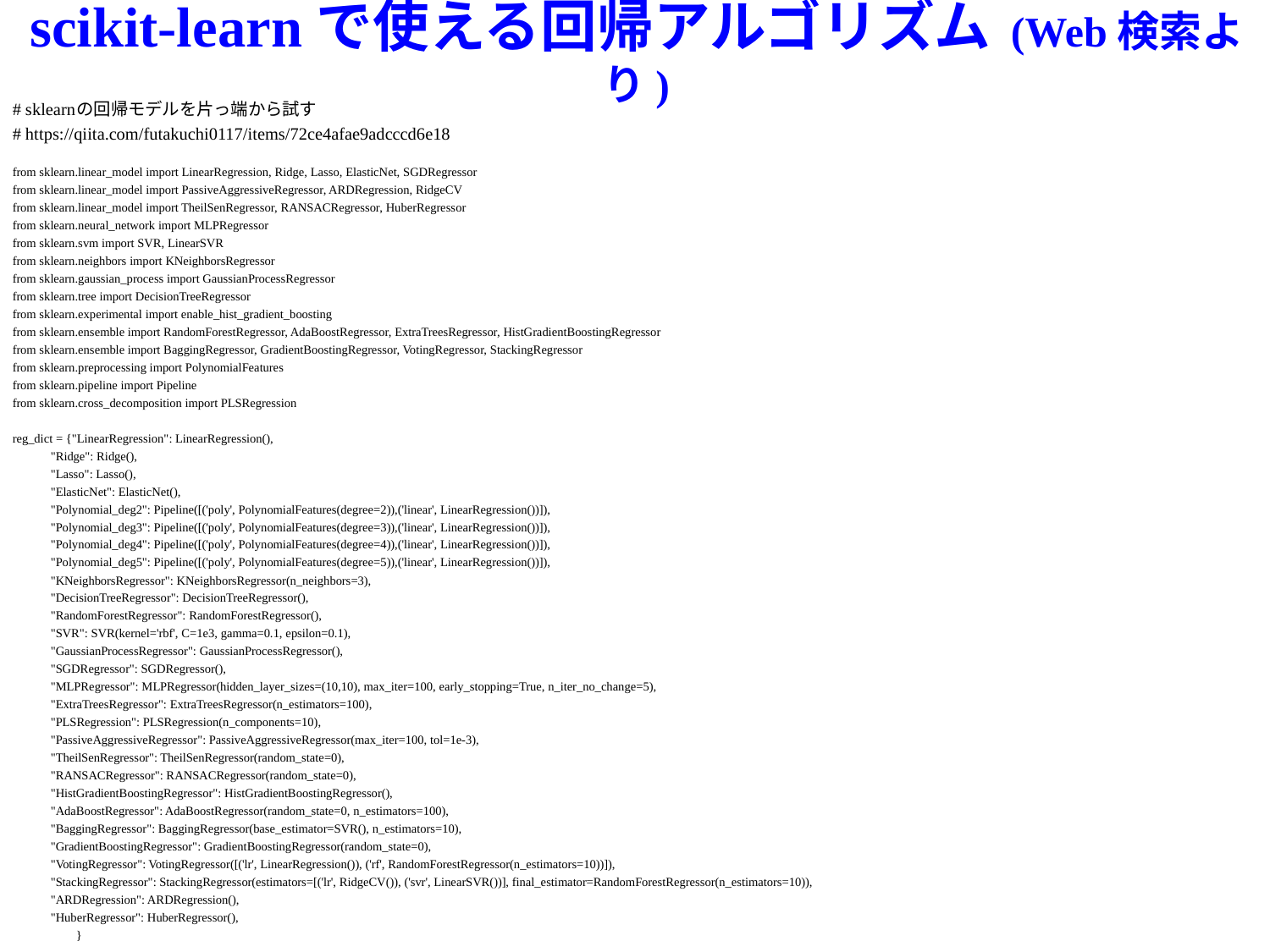

scikit-learnで使える回帰アルゴリズム (Web検索より)
# sklearnの回帰モデルを片っ端から試す
# https://qiita.com/futakuchi0117/items/72ce4afae9adcccd6e18

from sklearn.linear_model import LinearRegression, Ridge, Lasso, ElasticNet, SGDRegressor
from sklearn.linear_model import PassiveAggressiveRegressor, ARDRegression, RidgeCV
from sklearn.linear_model import TheilSenRegressor, RANSACRegressor, HuberRegressor
from sklearn.neural_network import MLPRegressor
from sklearn.svm import SVR, LinearSVR
from sklearn.neighbors import KNeighborsRegressor
from sklearn.gaussian_process import GaussianProcessRegressor
from sklearn.tree import DecisionTreeRegressor
from sklearn.experimental import enable_hist_gradient_boosting
from sklearn.ensemble import RandomForestRegressor, AdaBoostRegressor, ExtraTreesRegressor, HistGradientBoostingRegressor
from sklearn.ensemble import BaggingRegressor, GradientBoostingRegressor, VotingRegressor, StackingRegressor
from sklearn.preprocessing import PolynomialFeatures
from sklearn.pipeline import Pipeline
from sklearn.cross_decomposition import PLSRegression

reg_dict = {"LinearRegression": LinearRegression(),
            "Ridge": Ridge(),
            "Lasso": Lasso(),
            "ElasticNet": ElasticNet(),
            "Polynomial_deg2": Pipeline([('poly', PolynomialFeatures(degree=2)),('linear', LinearRegression())]),
            "Polynomial_deg3": Pipeline([('poly', PolynomialFeatures(degree=3)),('linear', LinearRegression())]),
            "Polynomial_deg4": Pipeline([('poly', PolynomialFeatures(degree=4)),('linear', LinearRegression())]),
            "Polynomial_deg5": Pipeline([('poly', PolynomialFeatures(degree=5)),('linear', LinearRegression())]),
            "KNeighborsRegressor": KNeighborsRegressor(n_neighbors=3),
            "DecisionTreeRegressor": DecisionTreeRegressor(),
            "RandomForestRegressor": RandomForestRegressor(),
            "SVR": SVR(kernel='rbf', C=1e3, gamma=0.1, epsilon=0.1),
            "GaussianProcessRegressor": GaussianProcessRegressor(),
            "SGDRegressor": SGDRegressor(),
            "MLPRegressor": MLPRegressor(hidden_layer_sizes=(10,10), max_iter=100, early_stopping=True, n_iter_no_change=5),
            "ExtraTreesRegressor": ExtraTreesRegressor(n_estimators=100),
            "PLSRegression": PLSRegression(n_components=10),
            "PassiveAggressiveRegressor": PassiveAggressiveRegressor(max_iter=100, tol=1e-3),
            "TheilSenRegressor": TheilSenRegressor(random_state=0),
            "RANSACRegressor": RANSACRegressor(random_state=0),
            "HistGradientBoostingRegressor": HistGradientBoostingRegressor(),
            "AdaBoostRegressor": AdaBoostRegressor(random_state=0, n_estimators=100),
            "BaggingRegressor": BaggingRegressor(base_estimator=SVR(), n_estimators=10),
            "GradientBoostingRegressor": GradientBoostingRegressor(random_state=0),
            "VotingRegressor": VotingRegressor([('lr', LinearRegression()), ('rf', RandomForestRegressor(n_estimators=10))]),
            "StackingRegressor": StackingRegressor(estimators=[('lr', RidgeCV()), ('svr', LinearSVR())], final_estimator=RandomForestRegressor(n_estimators=10)),
            "ARDRegression": ARDRegression(),
            "HuberRegressor": HuberRegressor(),
                    }